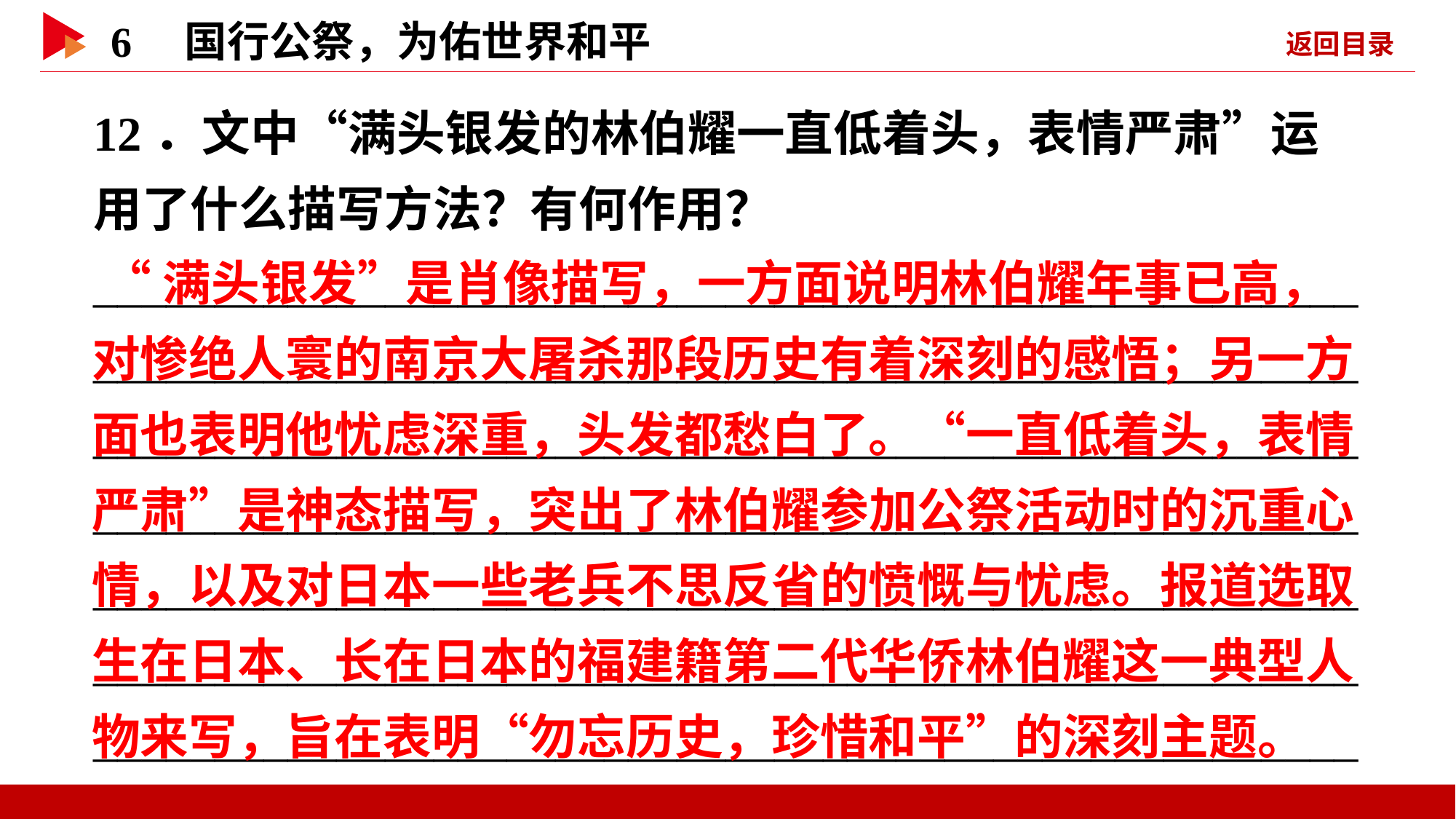

12．文中“满头银发的林伯耀一直低着头，表情严肃”运用了什么描写方法？有何作用？
____________________________________________________________________________________________________________________________________________________________________________________________________________________________________________________________________________________________________________________________________________________________________________
 “满头银发”是肖像描写，一方面说明林伯耀年事已高，对惨绝人寰的南京大屠杀那段历史有着深刻的感悟；另一方面也表明他忧虑深重，头发都愁白了。“一直低着头，表情严肃”是神态描写，突出了林伯耀参加公祭活动时的沉重心情，以及对日本一些老兵不思反省的愤慨与忧虑。报道选取生在日本、长在日本的福建籍第二代华侨林伯耀这一典型人物来写，旨在表明“勿忘历史，珍惜和平”的深刻主题。